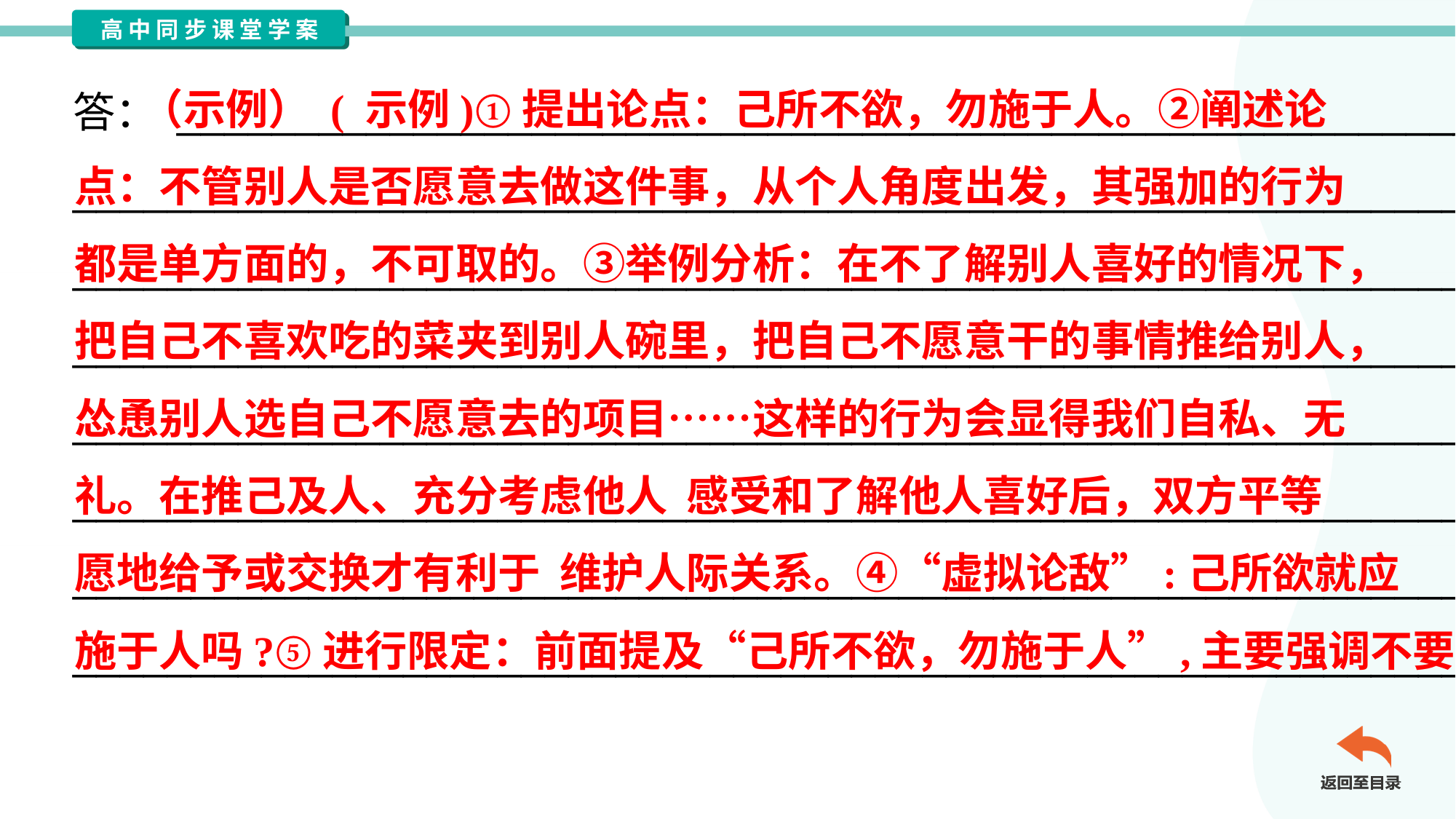

（示例） ( 示例)①提出论点：己所不欲，勿施于人。②阐述论
点：不管别人是否愿意去做这件事，从个人角度出发，其强加的行为
都是单方面的，不可取的。③举例分析：在不了解别人喜好的情况下，
把自己不喜欢吃的菜夹到别人碗里，把自己不愿意干的事情推给别人，
怂恿别人选自己不愿意去的项目……这样的行为会显得我们自私、无
礼。在推己及人、充分考虑他人  感受和了解他人喜好后，双方平等
愿地给予或交换才有利于  维护人际关系。④“虚拟论敌”:己所欲就应
施于人吗?⑤进行限定：前面提及“己所不欲，勿施于人”,主要强调不要

答： ________________________________________________________
_____________________________________________________________
_____________________________________________________________
_____________________________________________________________
_____________________________________________________________
_____________________________________________________________
_____________________________________________________________
_____________________________________________________________